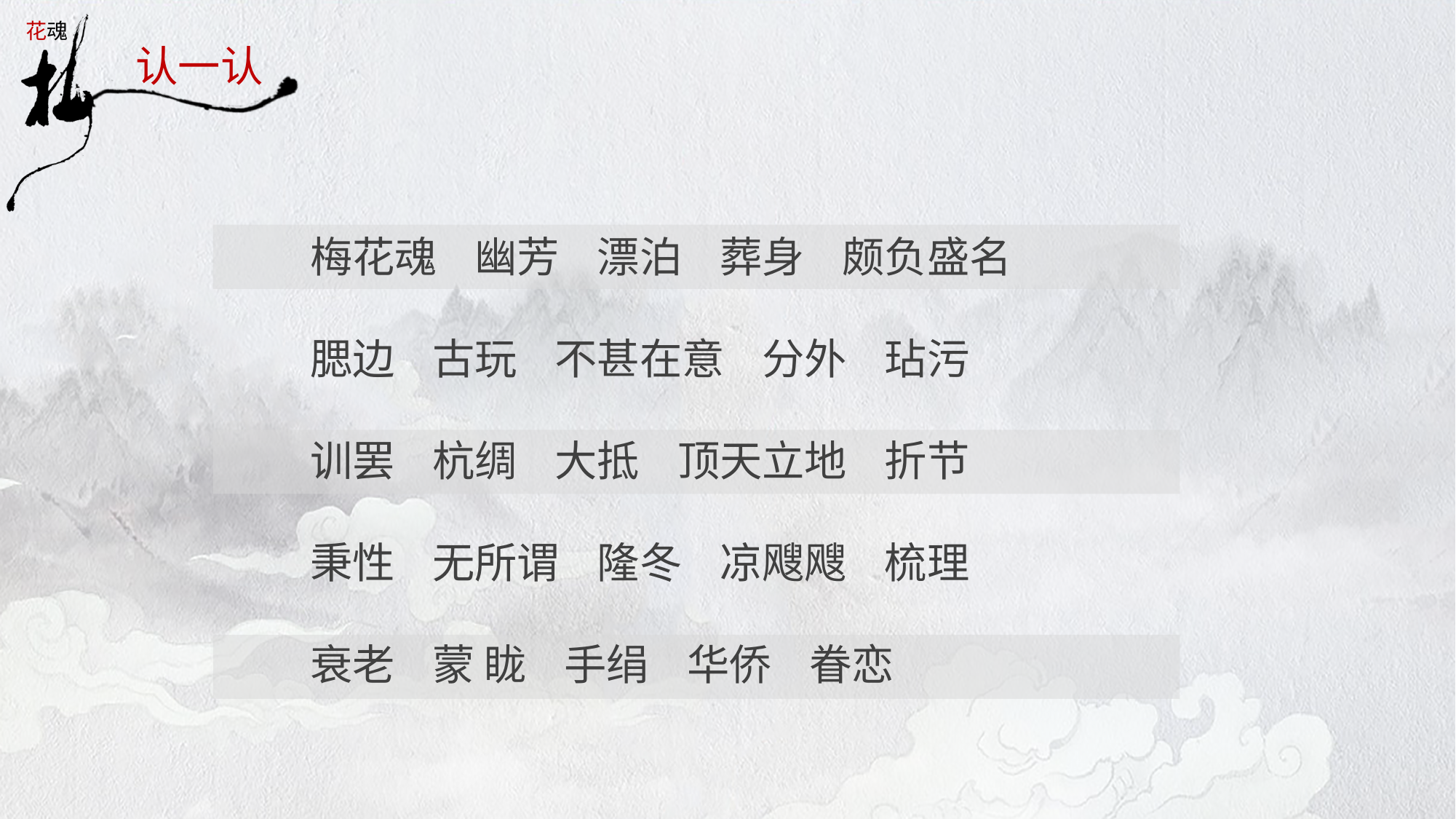

认一认

梅花魂    幽芳    漂泊    葬身    颇负盛名

腮边    古玩    不甚在意    分外    玷污

训罢    杭绸    大抵    顶天立地    折节

秉性    无所谓    隆冬    凉飕飕    梳理

衰老    蒙 眬    手绢    华侨    眷恋